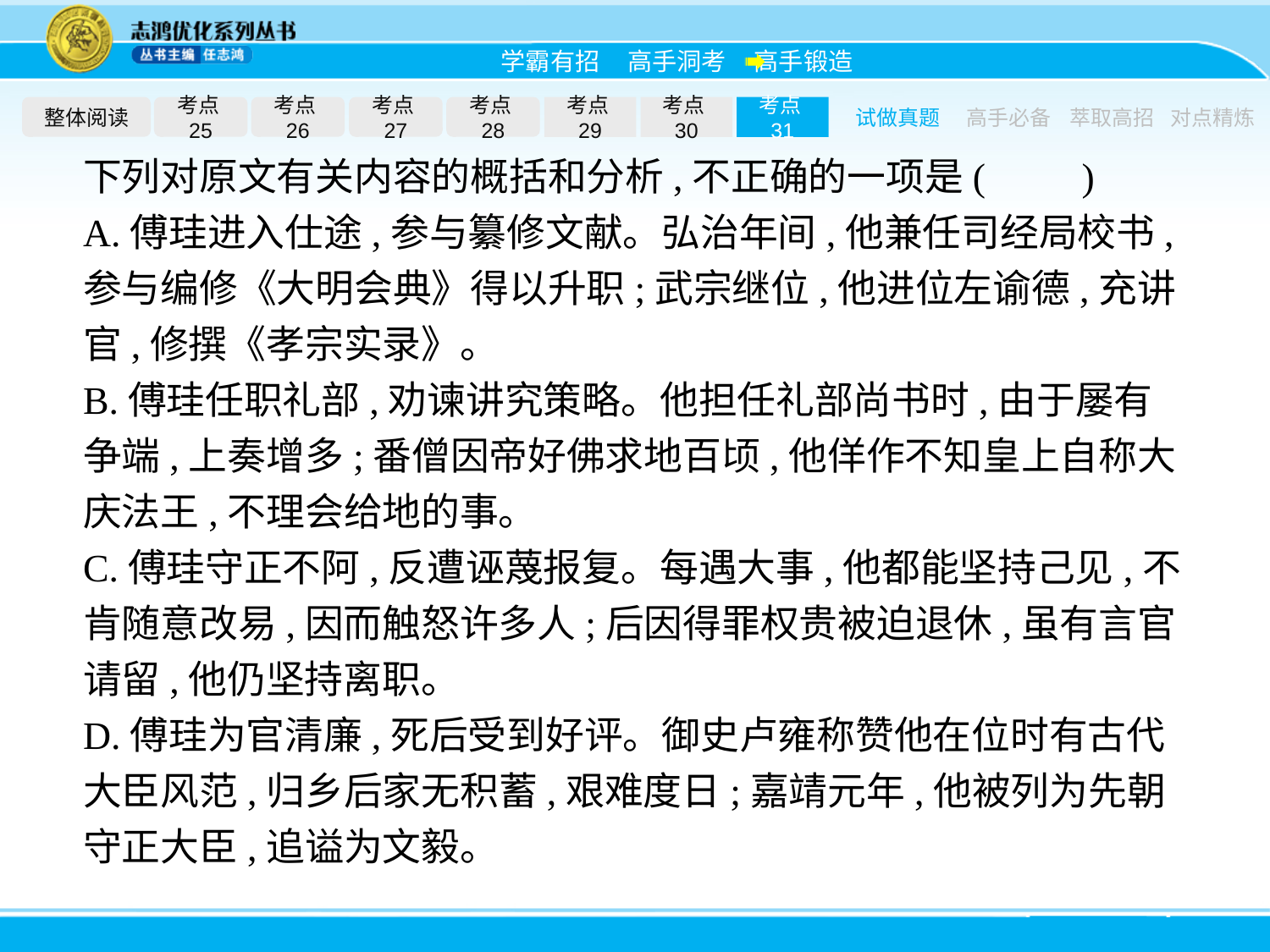

整体阅读
考点25
考点26
考点27
考点28
考点29
考点30
考点31
试做真题
高手必备
萃取高招
对点精炼
下列对原文有关内容的概括和分析,不正确的一项是(　　)
A.傅珪进入仕途,参与纂修文献。弘治年间,他兼任司经局校书,参与编修《大明会典》得以升职;武宗继位,他进位左谕德,充讲官,修撰《孝宗实录》。
B.傅珪任职礼部,劝谏讲究策略。他担任礼部尚书时,由于屡有争端,上奏增多;番僧因帝好佛求地百顷,他佯作不知皇上自称大庆法王,不理会给地的事。
C.傅珪守正不阿,反遭诬蔑报复。每遇大事,他都能坚持己见,不肯随意改易,因而触怒许多人;后因得罪权贵被迫退休,虽有言官请留,他仍坚持离职。
D.傅珪为官清廉,死后受到好评。御史卢雍称赞他在位时有古代大臣风范,归乡后家无积蓄,艰难度日;嘉靖元年,他被列为先朝守正大臣,追谥为文毅。